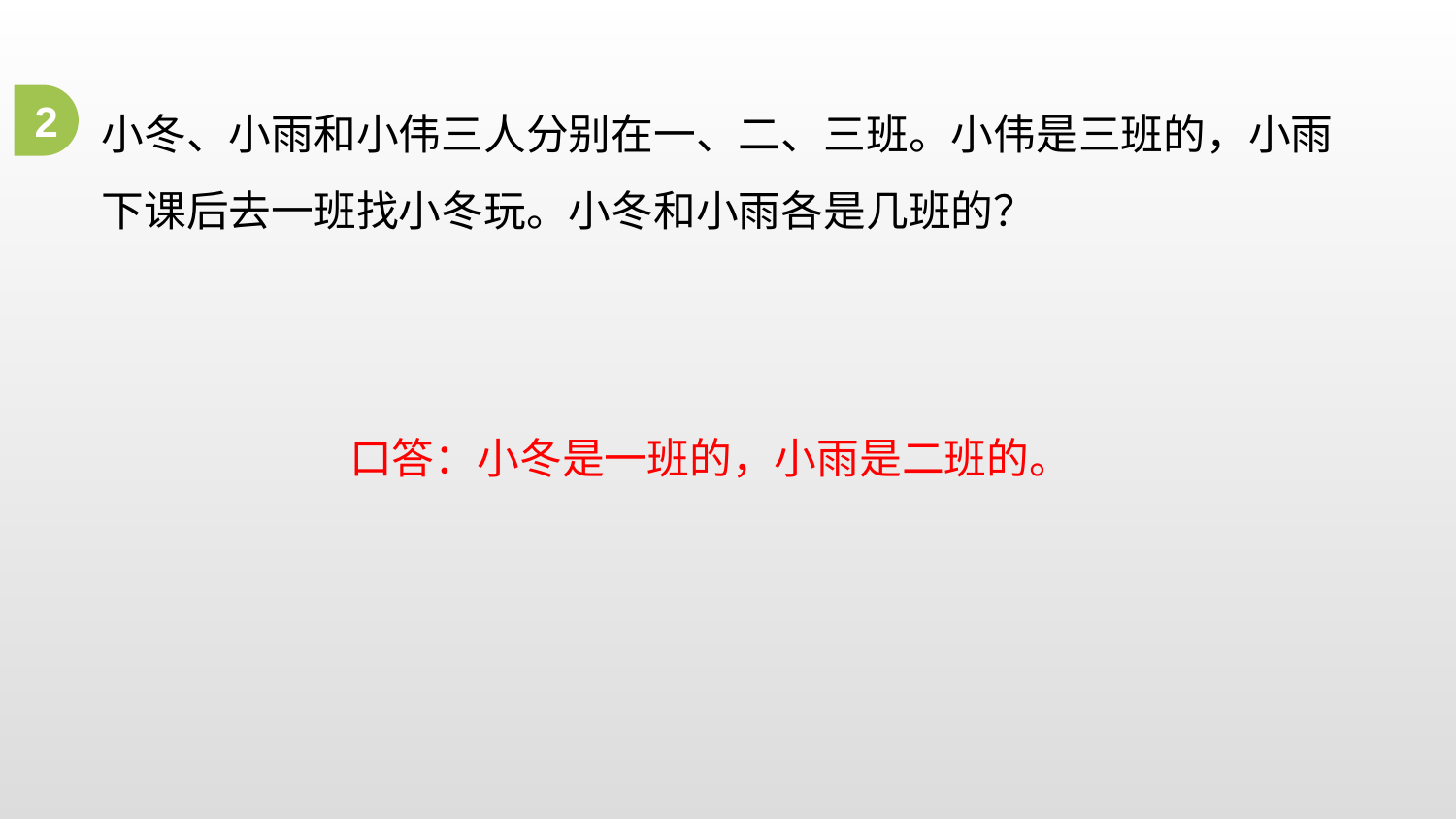

小冬、小雨和小伟三人分别在一、二、三班。小伟是三班的，小雨下课后去一班找小冬玩。小冬和小雨各是几班的？
2
口答：小冬是一班的，小雨是二班的。